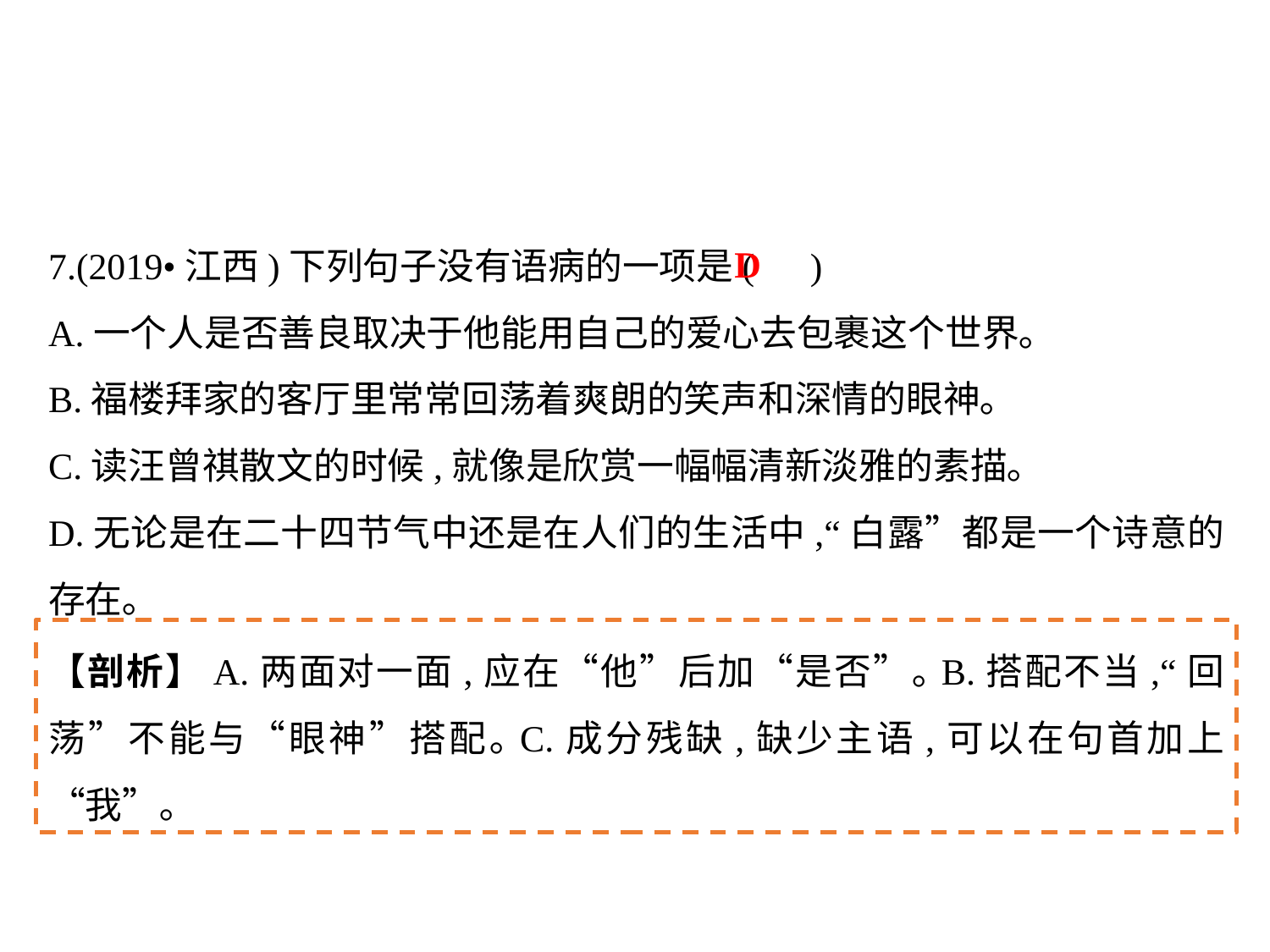

7.(2019•江西)下列句子没有语病的一项是(      )
A.一个人是否善良取决于他能用自己的爱心去包裹这个世界｡
B.福楼拜家的客厅里常常回荡着爽朗的笑声和深情的眼神｡
C.读汪曾祺散文的时候,就像是欣赏一幅幅清新淡雅的素描｡
D.无论是在二十四节气中还是在人们的生活中,“白露”都是一个诗意的存在｡
D
【剖析】A.两面对一面,应在“他”后加“是否”｡B.搭配不当,“回荡”不能与“眼神”搭配｡C.成分残缺,缺少主语,可以在句首加上“我”｡